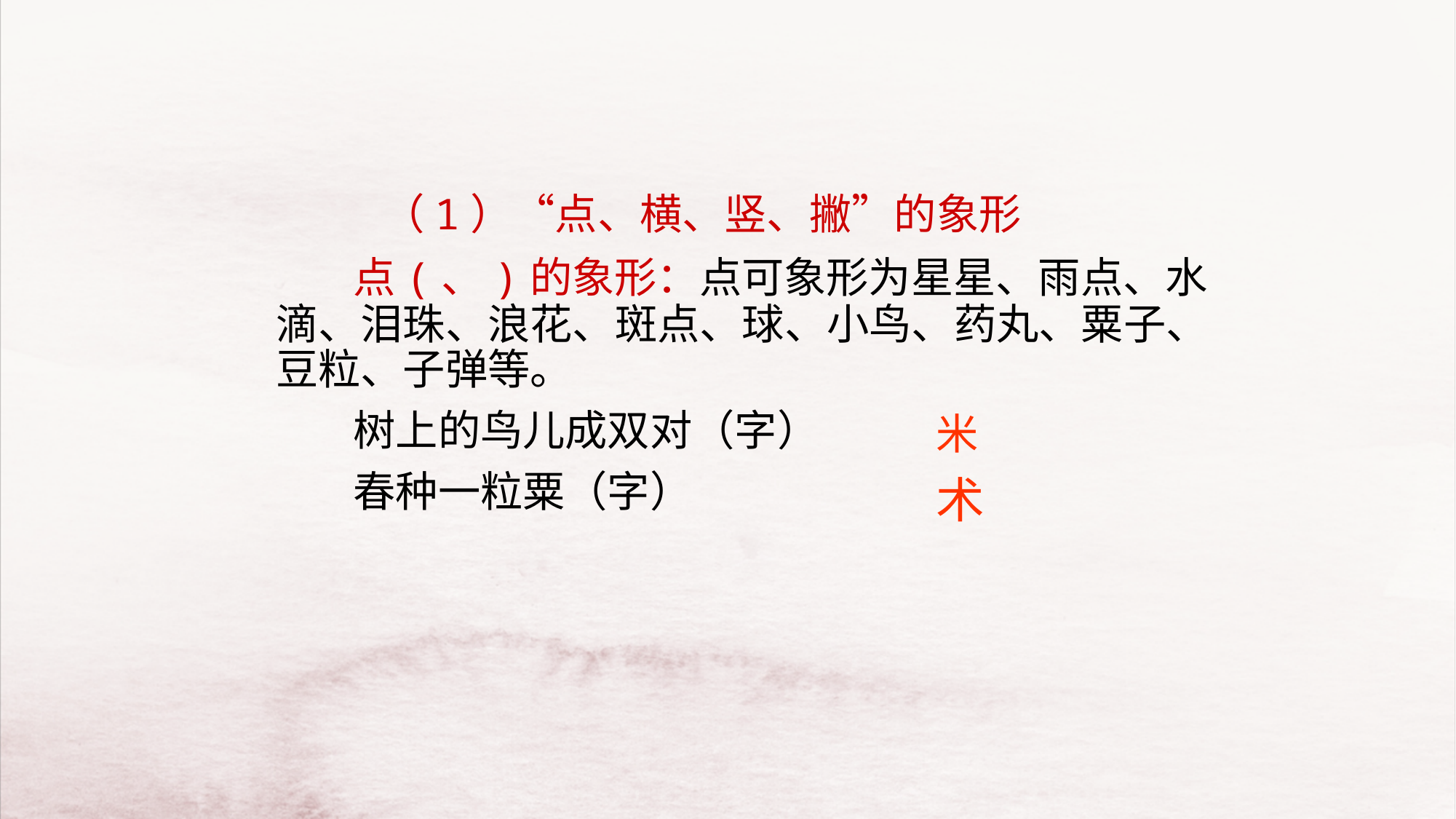

（1）“点、横、竖、撇”的象形
          点(、)的象形：点可象形为星星、雨点、水滴、泪珠、浪花、斑点、球、小鸟、药丸、粟子、豆粒、子弹等。
          树上的鸟儿成双对（字）
          春种一粒粟（字）
米
术